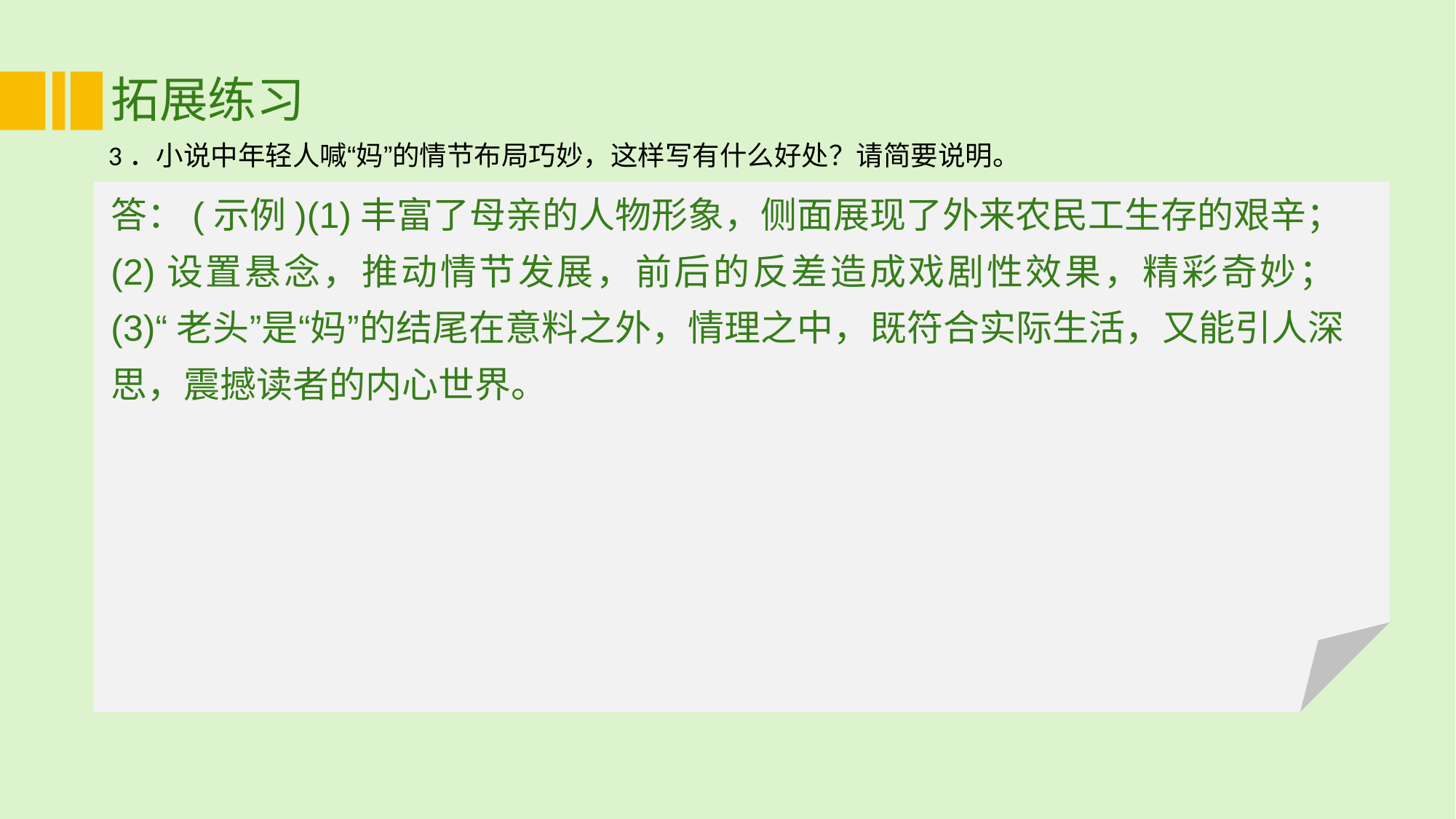

# 拓展练习
3．小说中年轻人喊“妈”的情节布局巧妙，这样写有什么好处？请简要说明。

答：(示例)(1)丰富了母亲的人物形象，侧面展现了外来农民工生存的艰辛；(2)设置悬念，推动情节发展，前后的反差造成戏剧性效果，精彩奇妙；(3)“老头”是“妈”的结尾在意料之外，情理之中，既符合实际生活，又能引人深思，震撼读者的内心世界。